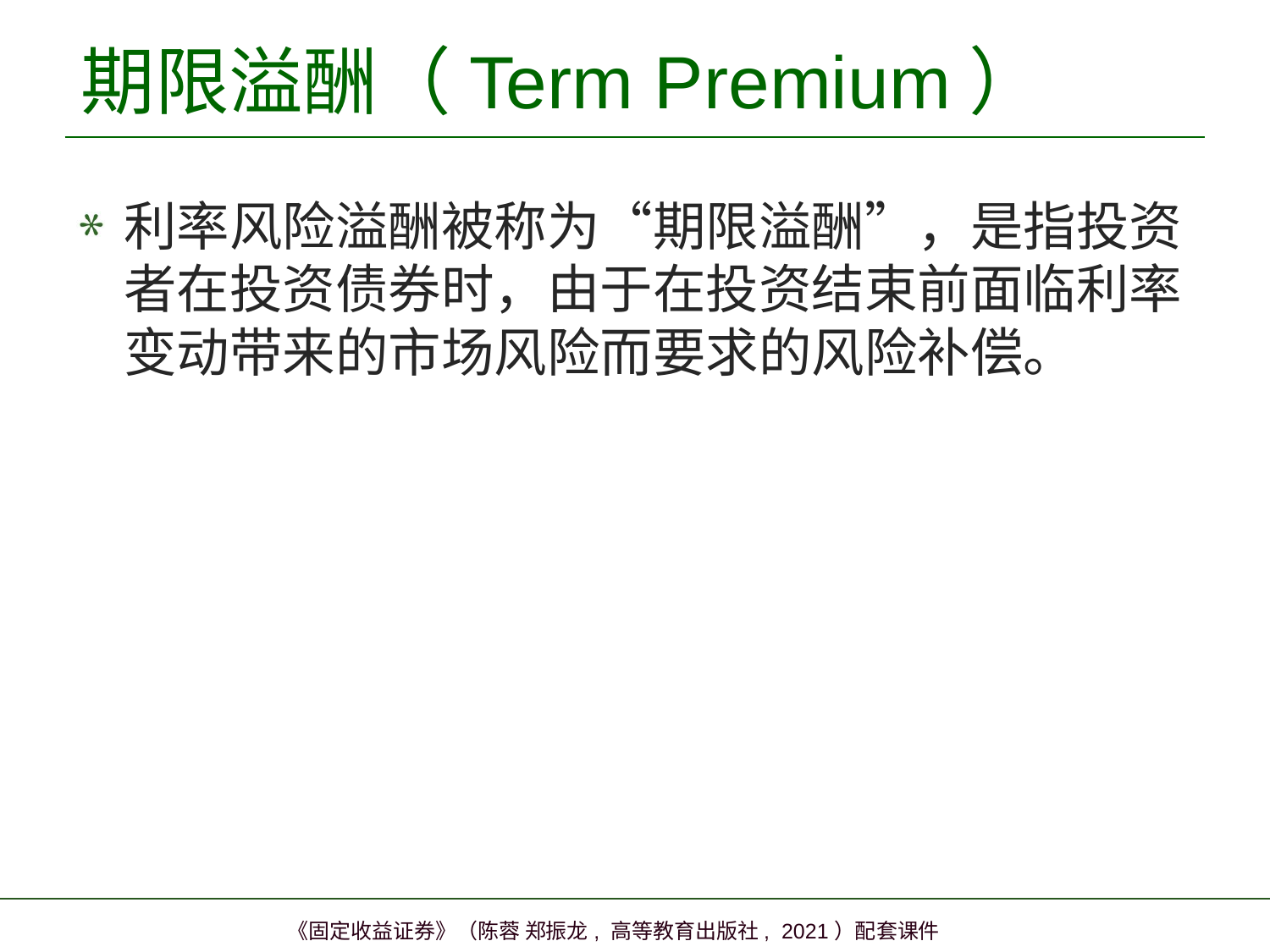

# 期限溢酬（Term Premium）
利率风险溢酬被称为“期限溢酬”，是指投资者在投资债券时，由于在投资结束前面临利率变动带来的市场风险而要求的风险补偿。